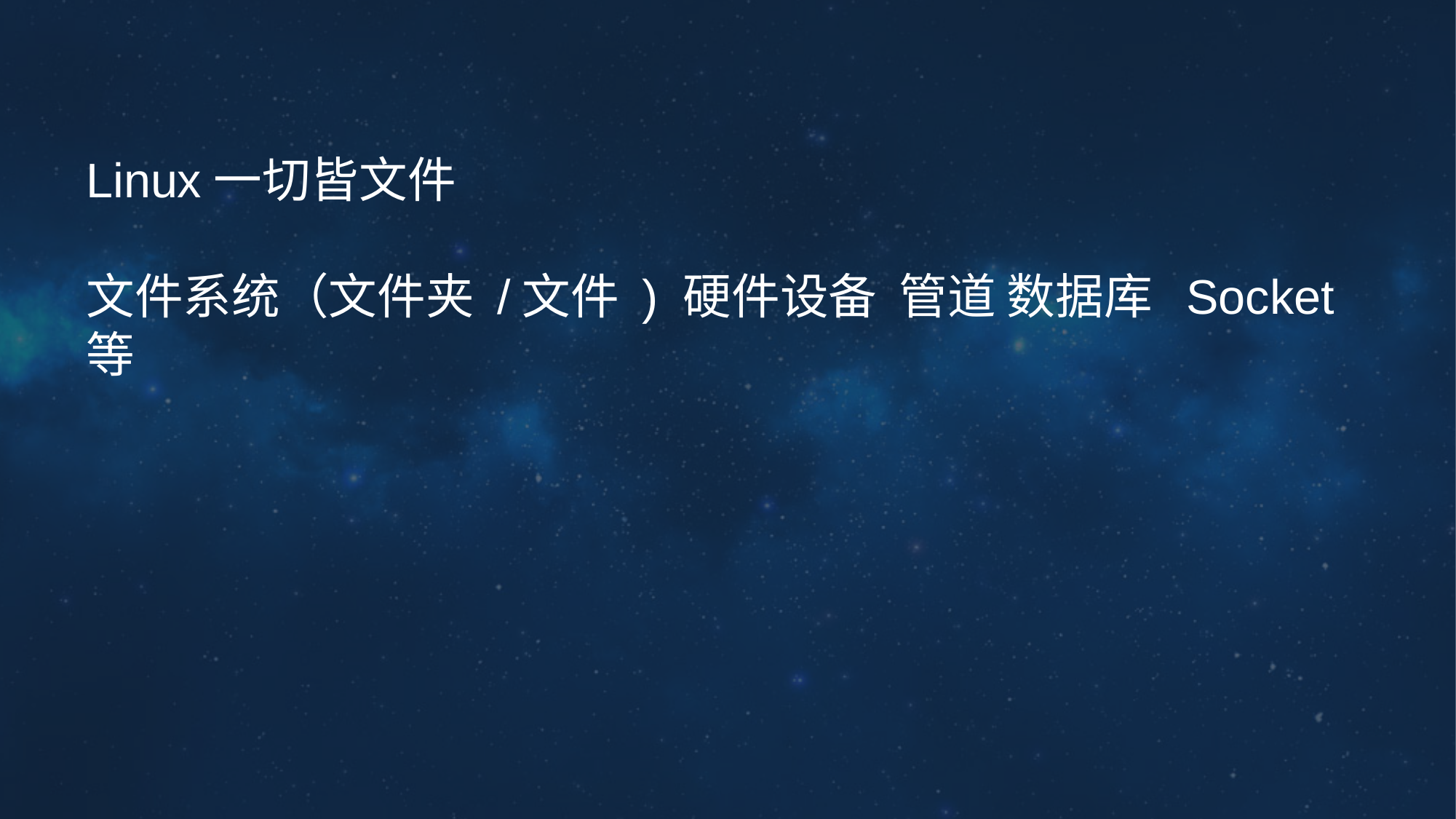

Linux一切皆文件

文件系统（文件夹 /文件 ) 硬件设备  管道 数据库  Socket等